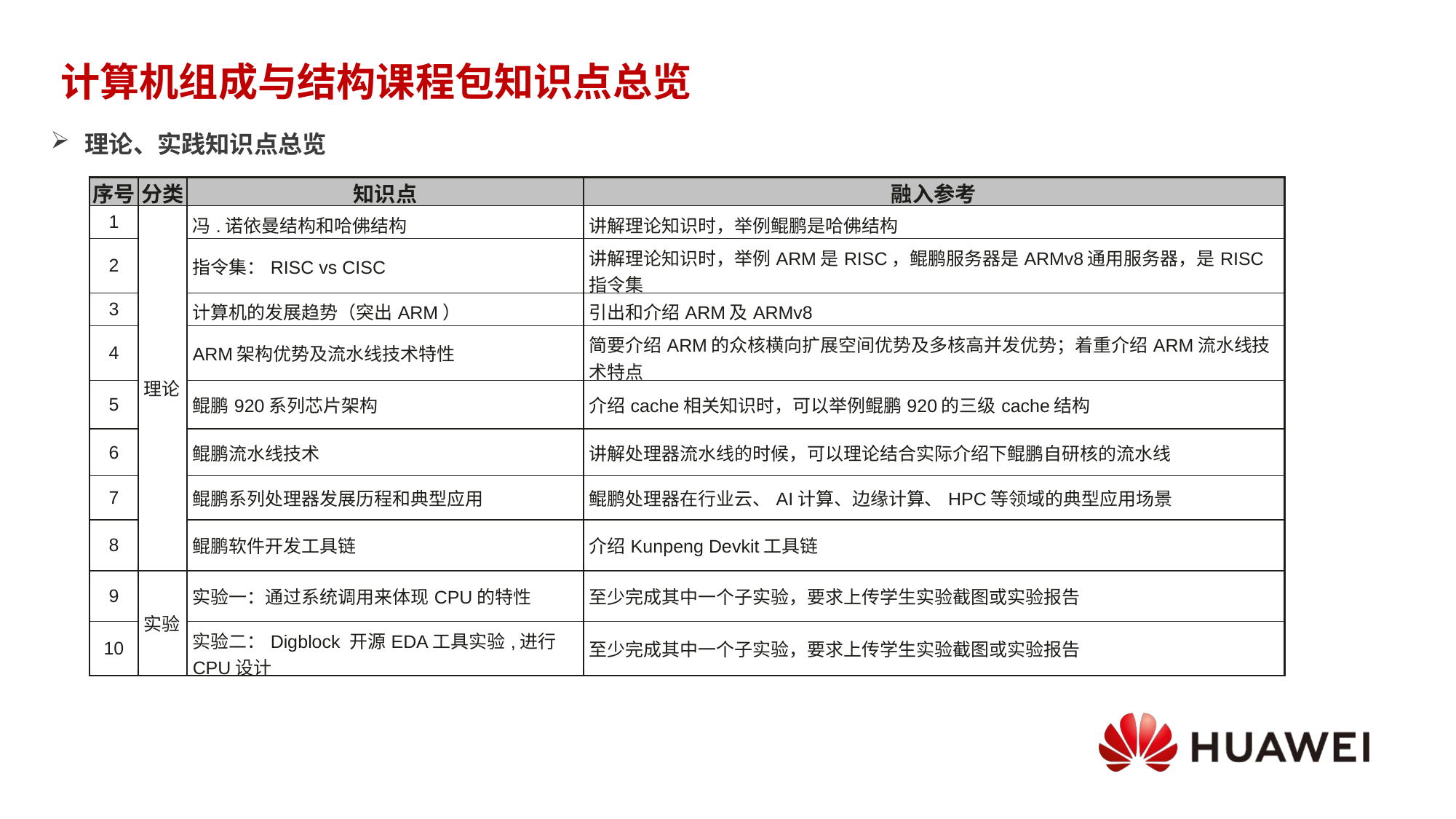

# 计算机组成与结构课程包知识点总览
理论、实践知识点总览
| 序号 | 分类 | 知识点 | 融入参考 |
| --- | --- | --- | --- |
| 1 | 理论 | 冯.诺依曼结构和哈佛结构 | 讲解理论知识时，举例鲲鹏是哈佛结构 |
| 2 |  | 指令集：RISC vs CISC | 讲解理论知识时，举例ARM是RISC，鲲鹏服务器是ARMv8通用服务器，是RISC指令集 |
| 3 |  | 计算机的发展趋势（突出ARM） | 引出和介绍ARM及ARMv8 |
| 4 |  | ARM架构优势及流水线技术特性 | 简要介绍ARM的众核横向扩展空间优势及多核高并发优势；着重介绍ARM流水线技术特点 |
| 5 |  | 鲲鹏920系列芯片架构 | 介绍cache相关知识时，可以举例鲲鹏920的三级cache结构 |
| 6 |  | 鲲鹏流水线技术 | 讲解处理器流水线的时候，可以理论结合实际介绍下鲲鹏自研核的流水线 |
| 7 |  | 鲲鹏系列处理器发展历程和典型应用 | 鲲鹏处理器在行业云、AI计算、边缘计算、HPC等领域的典型应用场景 |
| 8 |  | 鲲鹏软件开发工具链 | 介绍Kunpeng Devkit工具链 |
| 9 | 实验 | 实验一：通过系统调用来体现CPU的特性 | 至少完成其中一个子实验，要求上传学生实验截图或实验报告 |
| 10 |  | 实验二：Digblock 开源EDA工具实验,进行CPU设计 | 至少完成其中一个子实验，要求上传学生实验截图或实验报告 |